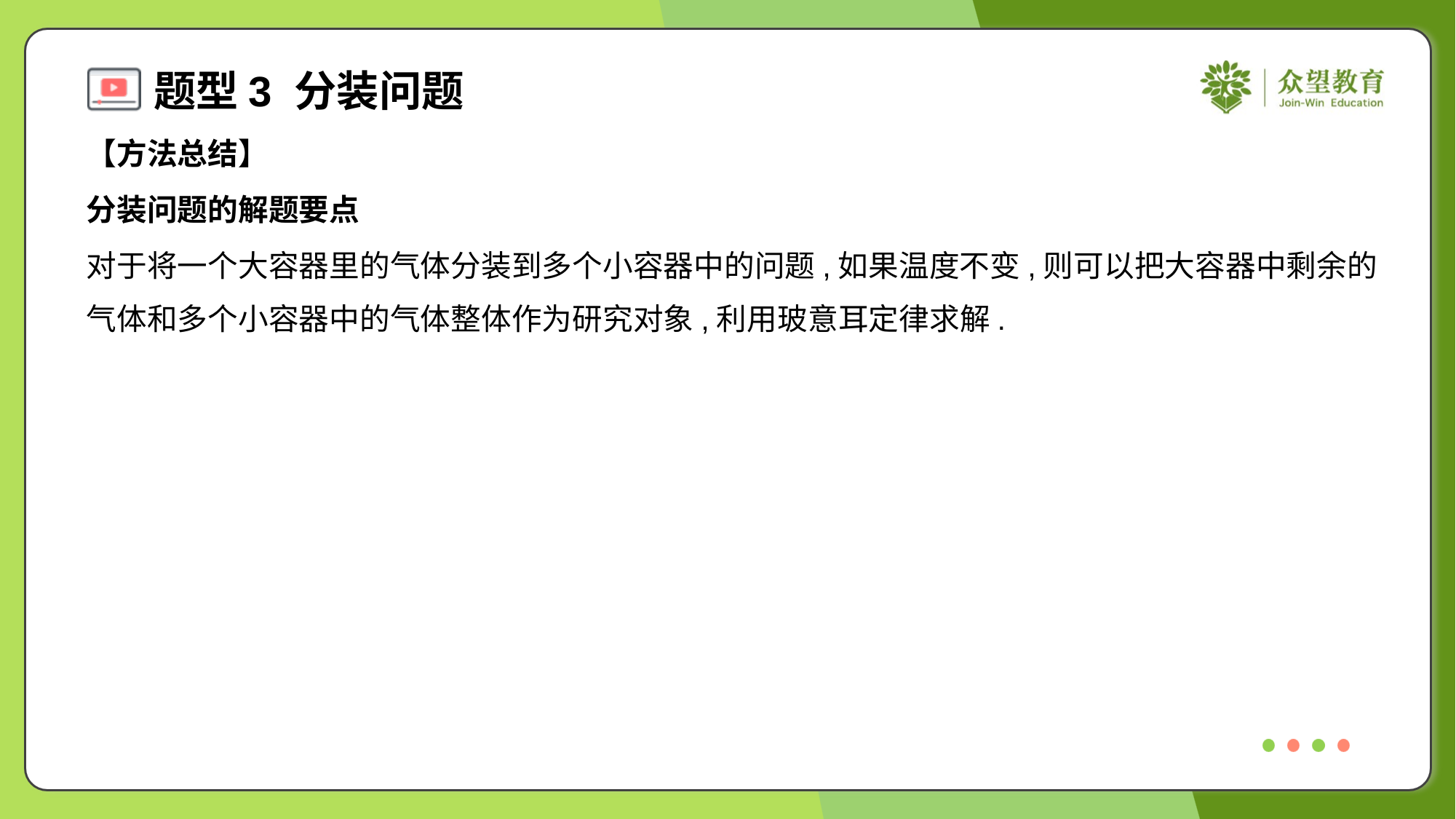

【方法总结】
分装问题的解题要点
对于将一个大容器里的气体分装到多个小容器中的问题,如果温度不变,则可以把大容器中剩余的
气体和多个小容器中的气体整体作为研究对象,利用玻意耳定律求解.